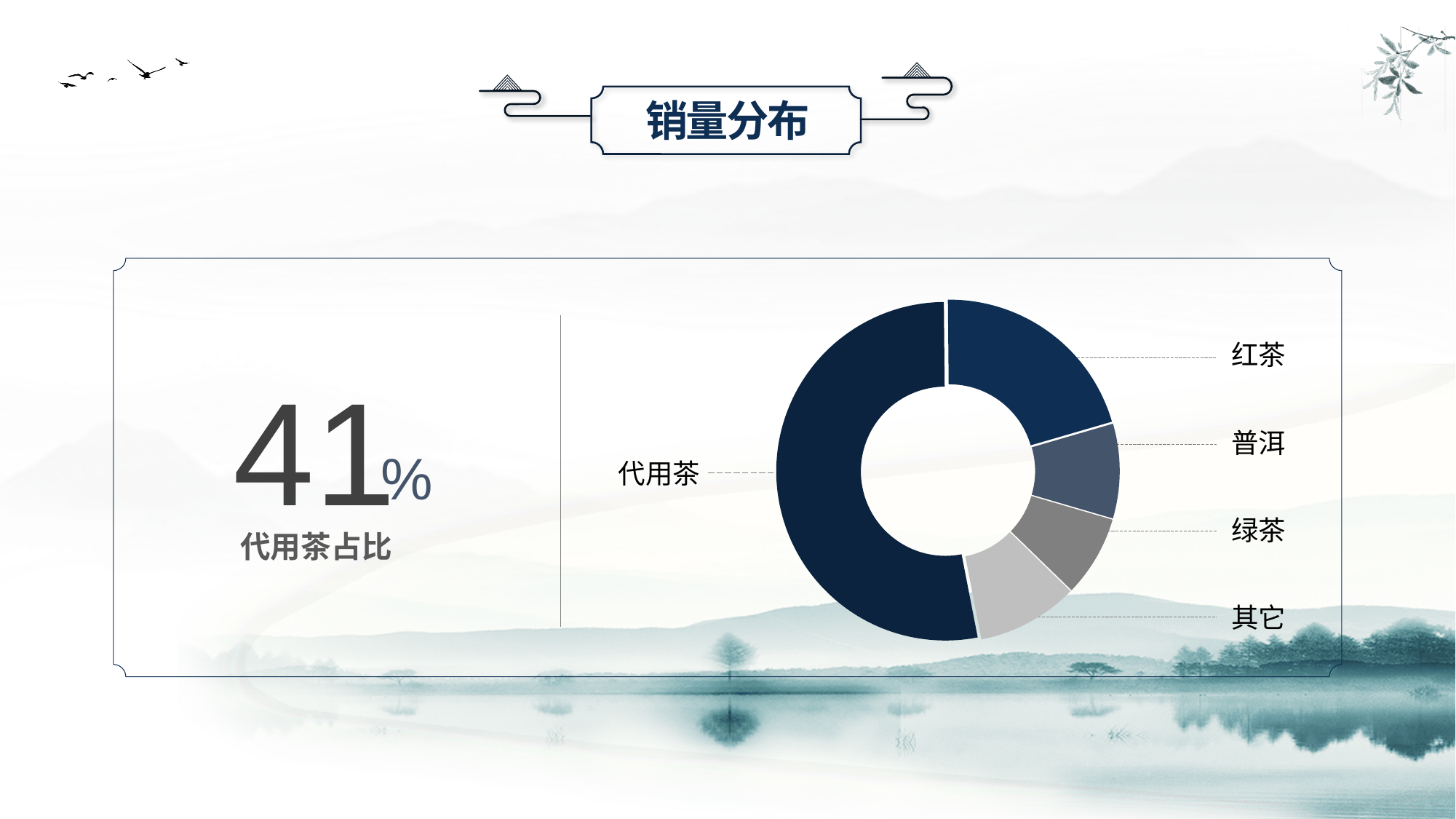

销量分布

### Chart

| Category |  |
|---|---|
红茶
41
普洱
%
代用茶
绿茶
代用茶占比
其它